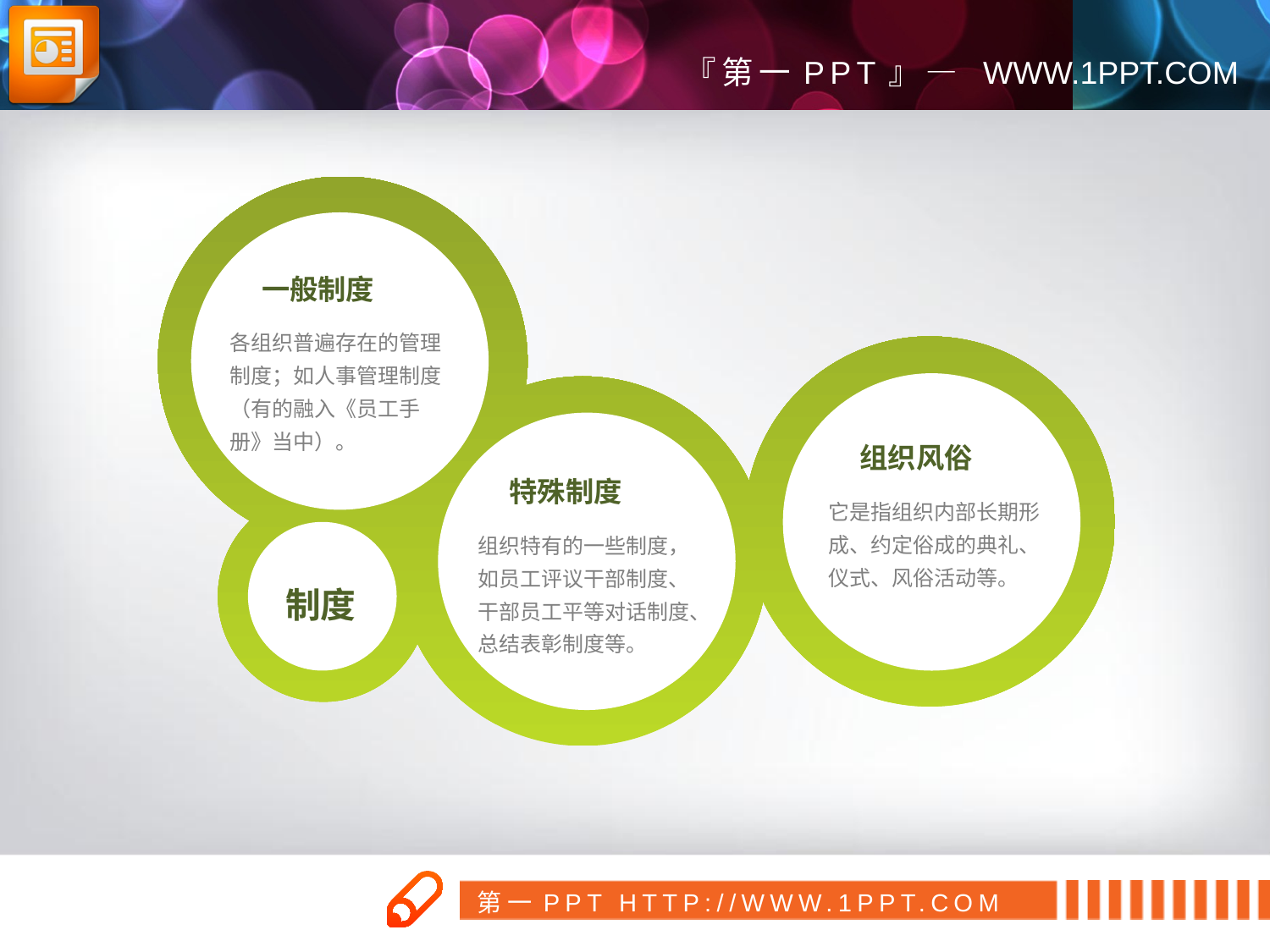

一般制度
各组织普遍存在的管理制度；如人事管理制度（有的融入《员工手册》当中）。
组织风俗
特殊制度
它是指组织内部长期形成、约定俗成的典礼、仪式、风俗活动等。
组织特有的一些制度，如员工评议干部制度、干部员工平等对话制度、总结表彰制度等。
制度